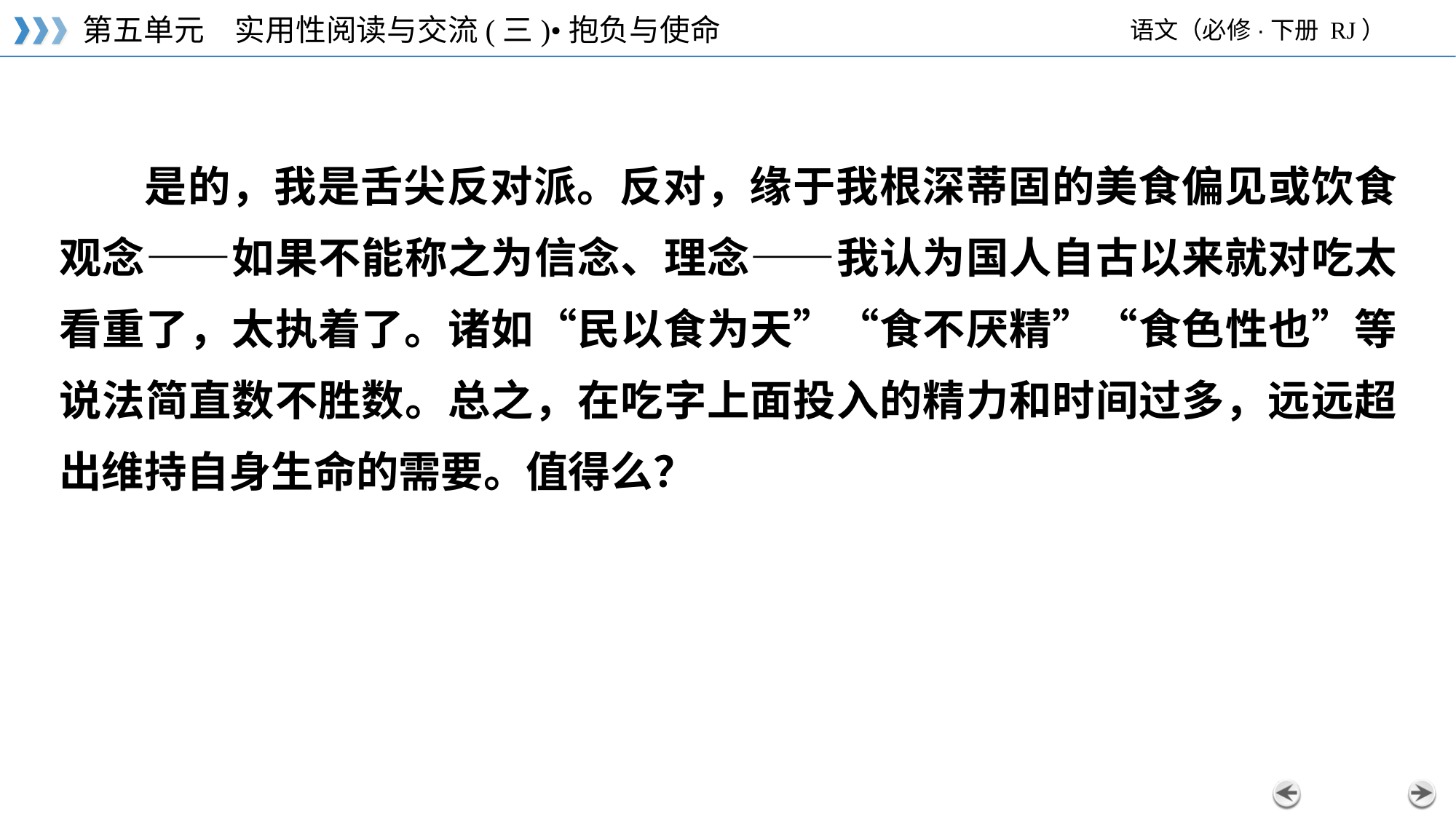

是的，我是舌尖反对派。反对，缘于我根深蒂固的美食偏见或饮食观念——如果不能称之为信念、理念——我认为国人自古以来就对吃太看重了，太执着了。诸如“民以食为天”“食不厌精”“食色性也”等说法简直数不胜数。总之，在吃字上面投入的精力和时间过多，远远超出维持自身生命的需要。值得么？